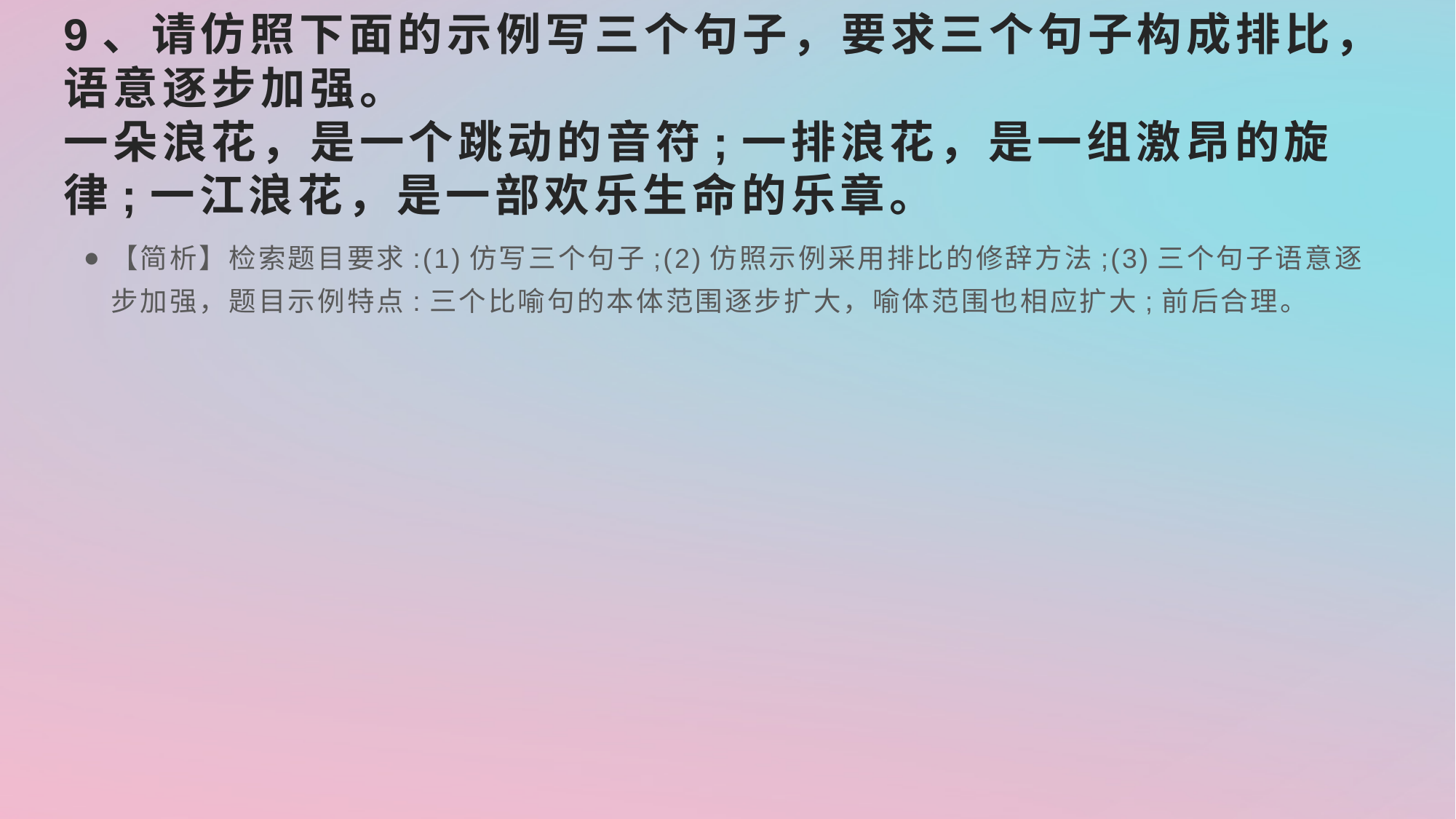

# 9、请仿照下面的示例写三个句子，要求三个句子构成排比，语意逐步加强。 一朵浪花，是一个跳动的音符;一排浪花，是一组激昂的旋律;一江浪花，是一部欢乐生命的乐章。

【简析】检索题目要求:(1)仿写三个句子;(2)仿照示例采用排比的修辞方法;(3)三个句子语意逐步加强，题目示例特点:三个比喻句的本体范围逐步扩大，喻体范围也相应扩大;前后合理。